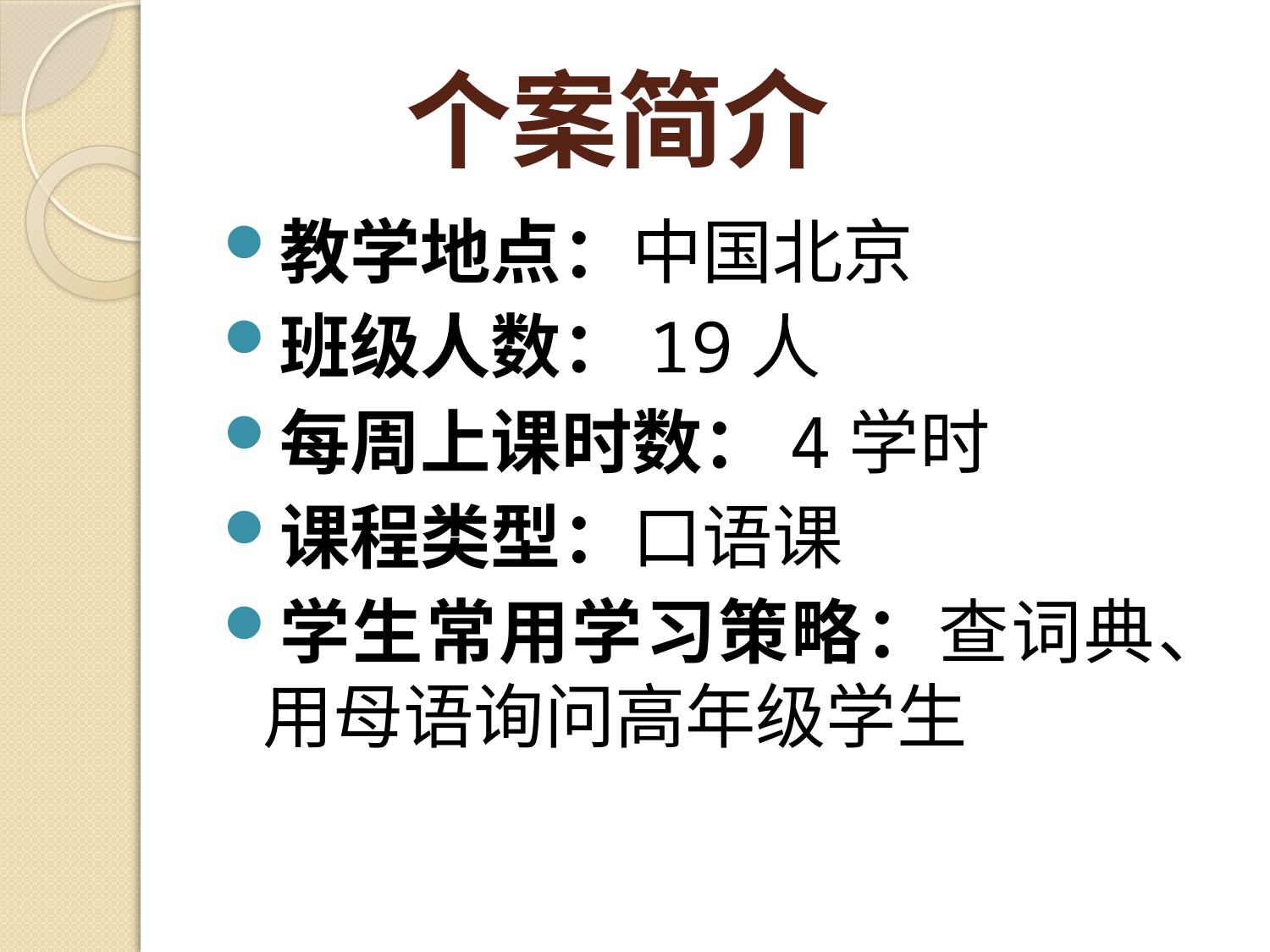

# 个案简介
教学地点：中国北京
班级人数：19人
每周上课时数：4学时
课程类型：口语课
学生常用学习策略：查词典、用母语询问高年级学生